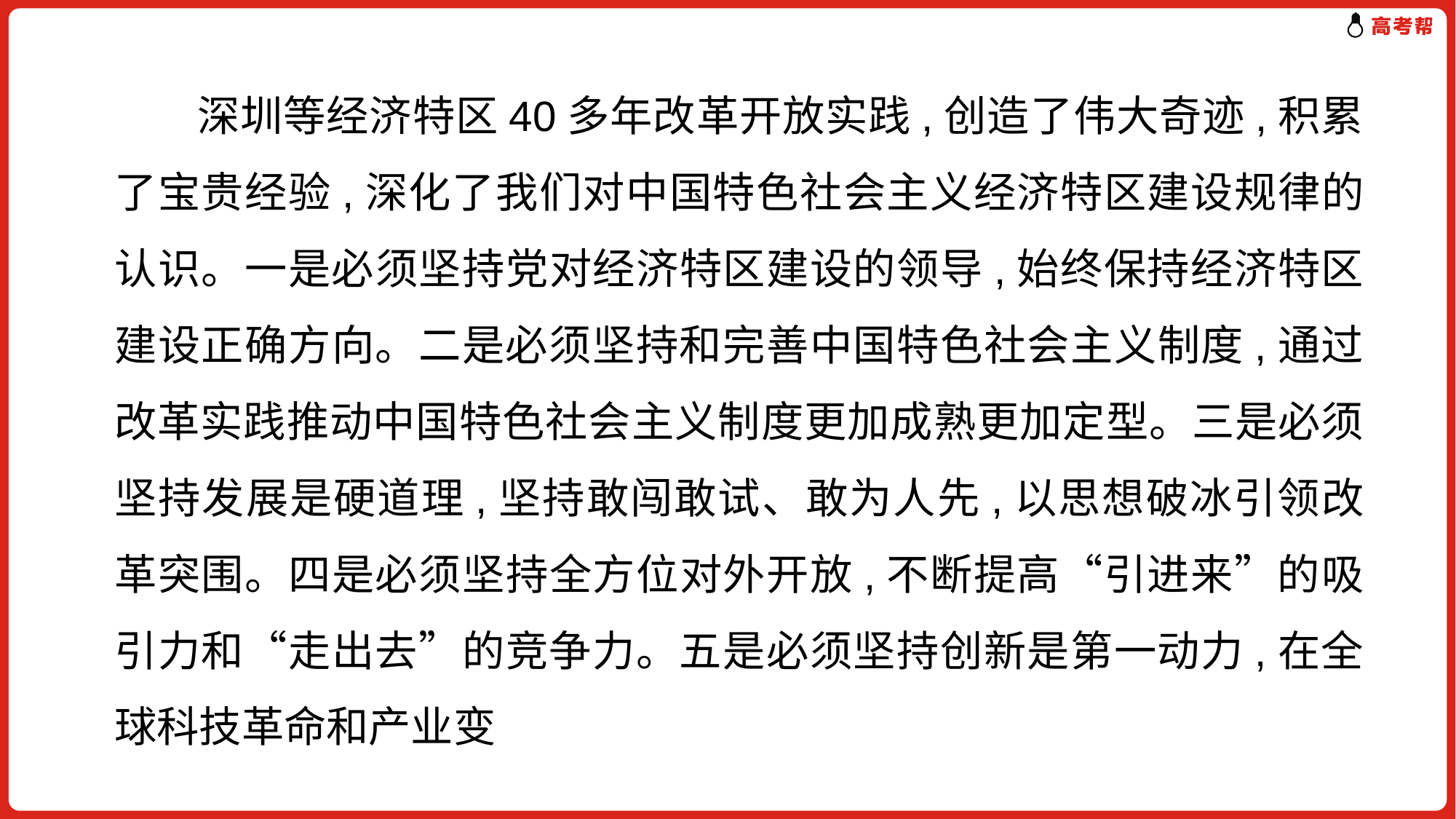

深圳等经济特区40多年改革开放实践,创造了伟大奇迹,积累了宝贵经验,深化了我们对中国特色社会主义经济特区建设规律的认识。一是必须坚持党对经济特区建设的领导,始终保持经济特区建设正确方向。二是必须坚持和完善中国特色社会主义制度,通过改革实践推动中国特色社会主义制度更加成熟更加定型。三是必须坚持发展是硬道理,坚持敢闯敢试、敢为人先,以思想破冰引领改革突围。四是必须坚持全方位对外开放,不断提高“引进来”的吸引力和“走出去”的竞争力。五是必须坚持创新是第一动力,在全球科技革命和产业变